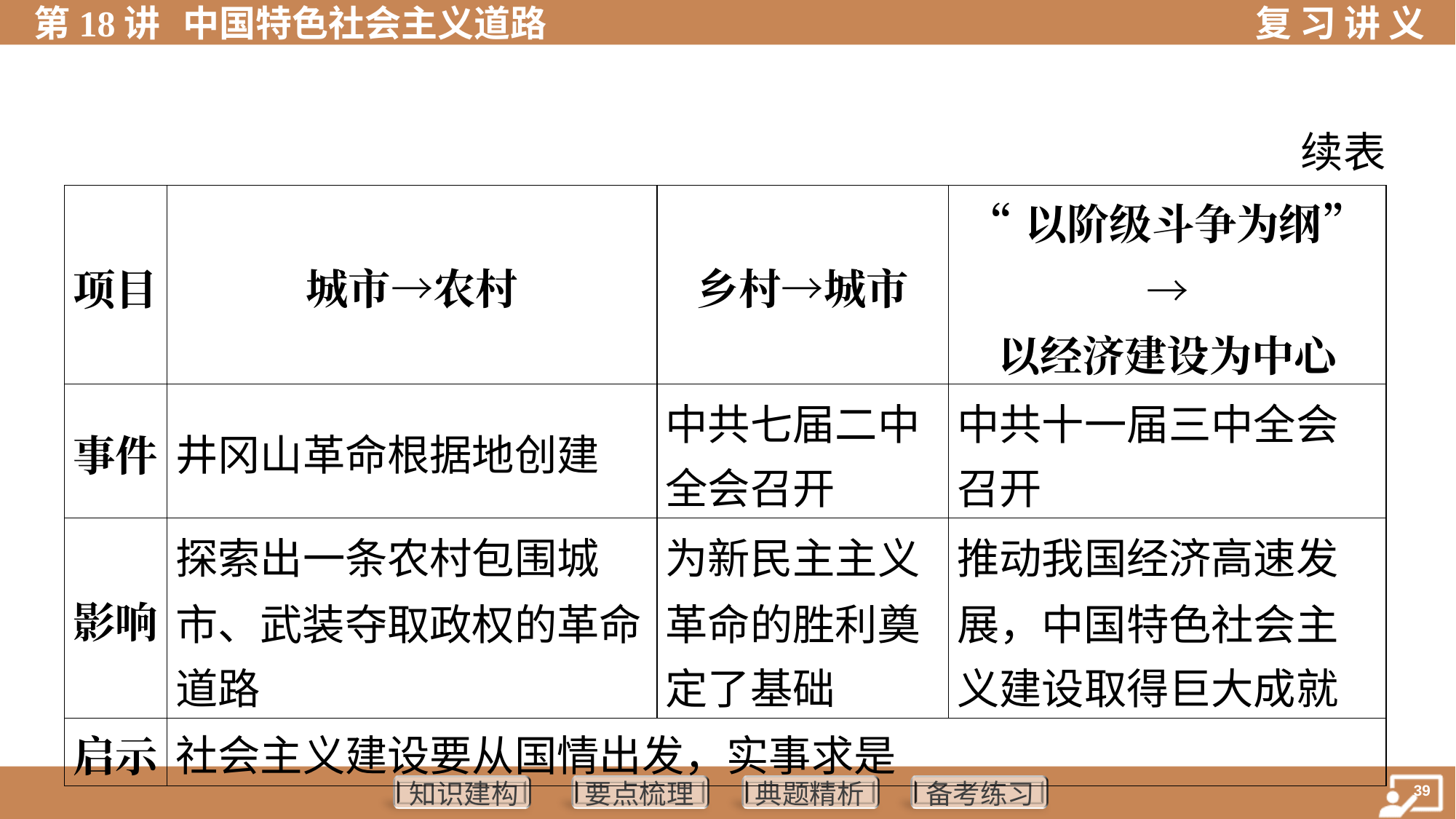

续表
| 项目 | 城市→农村 | 乡村→城市 | “以阶级斗争为纲”→ 以经济建设为中心 |
| --- | --- | --- | --- |
| 事件 | 井冈山革命根据地创建 | 中共七届二中 全会召开 | 中共十一届三中全会 召开 |
| 影响 | 探索出一条农村包围城 市、武装夺取政权的革命 道路 | 为新民主主义 革命的胜利奠 定了基础 | 推动我国经济高速发 展，中国特色社会主 义建设取得巨大成就 |
| 启示 | 社会主义建设要从国情出发，实事求是 |  |  |